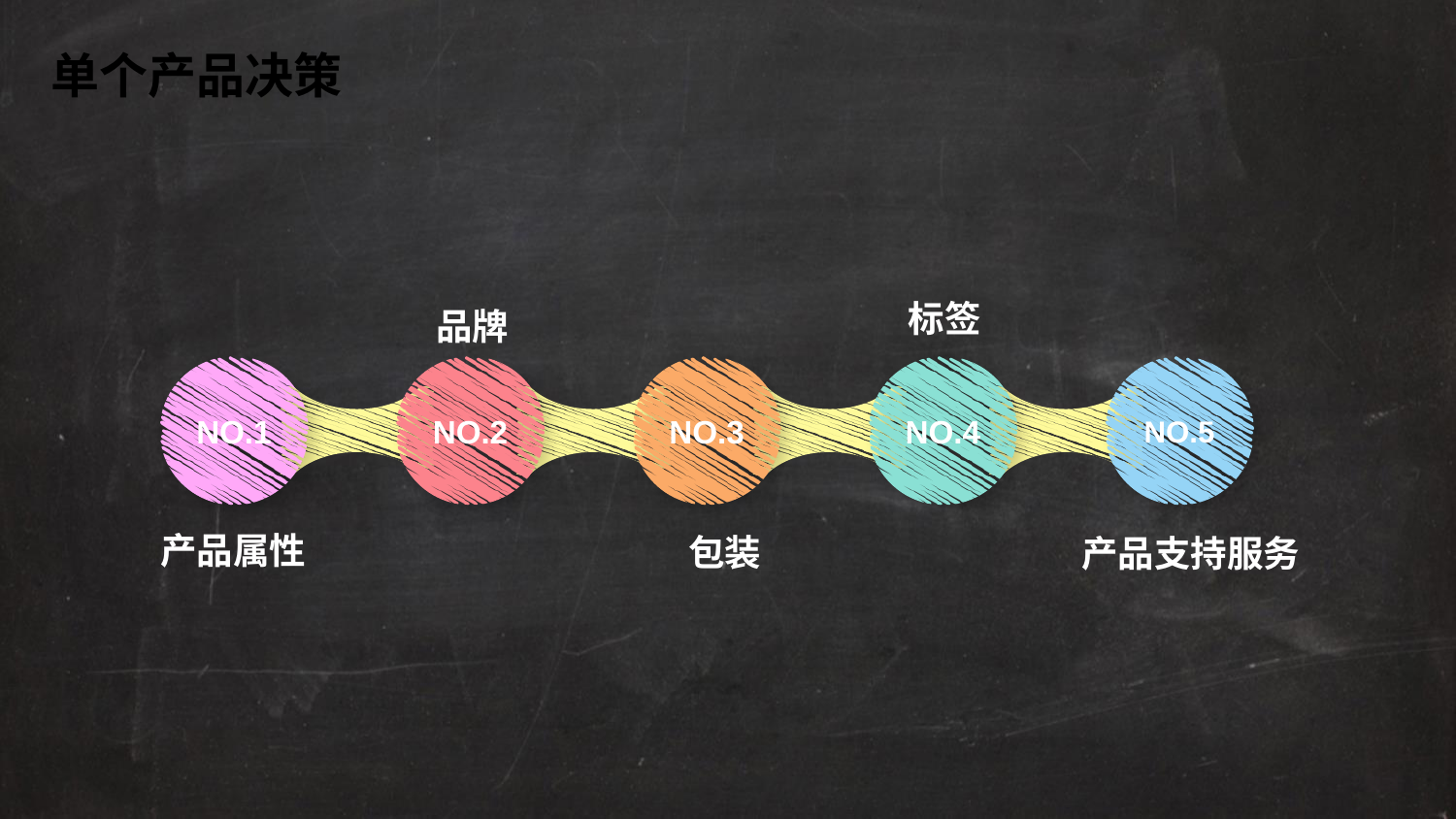

单个产品决策
标签
品牌
NO.1
NO.2
NO.3
NO.4
NO.5

产品属性
包装
产品支持服务